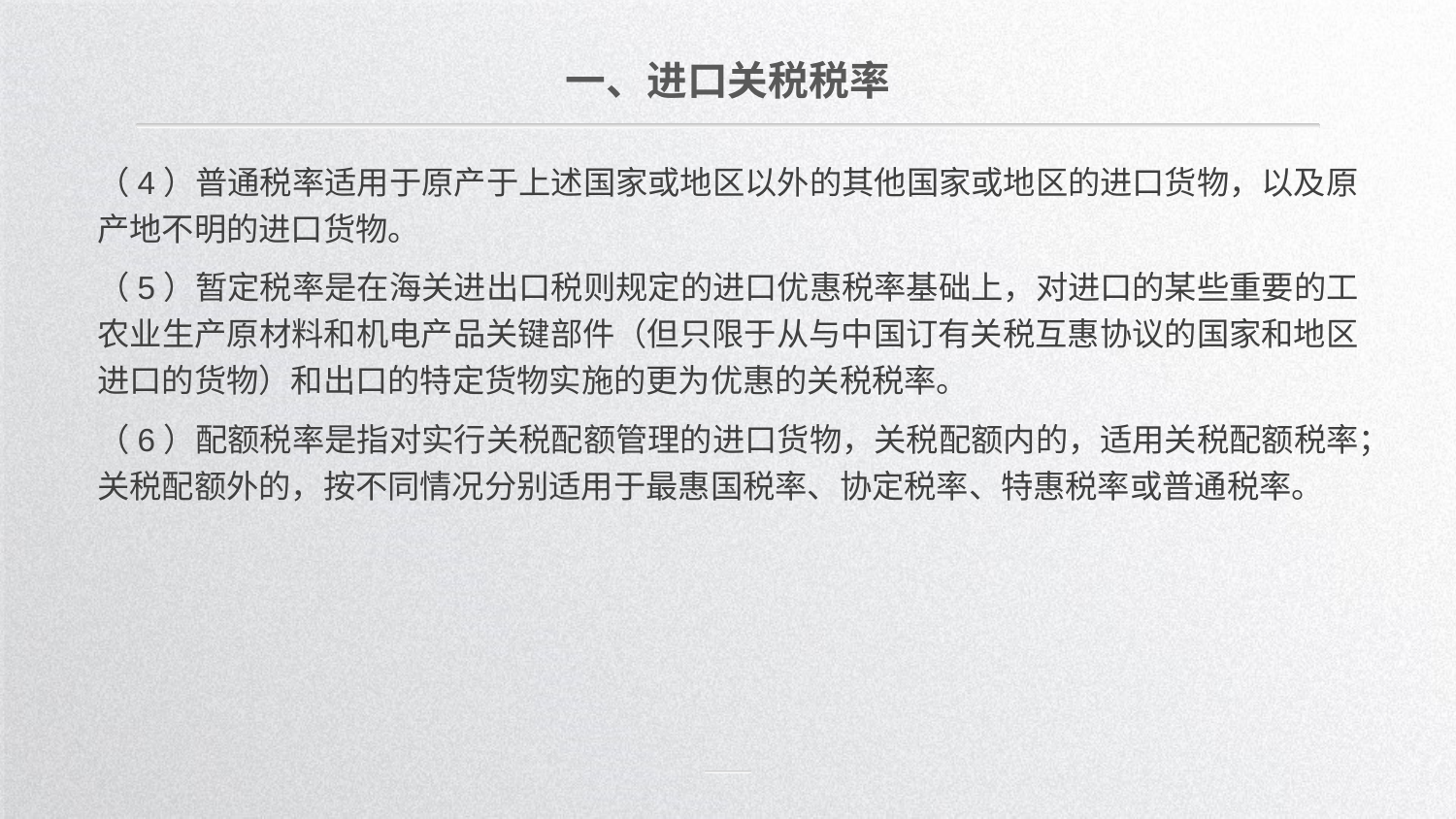

一、进口关税税率
（4）普通税率适用于原产于上述国家或地区以外的其他国家或地区的进口货物，以及原产地不明的进口货物。
（5）暂定税率是在海关进出口税则规定的进口优惠税率基础上，对进口的某些重要的工农业生产原材料和机电产品关键部件（但只限于从与中国订有关税互惠协议的国家和地区进口的货物）和出口的特定货物实施的更为优惠的关税税率。
（6）配额税率是指对实行关税配额管理的进口货物，关税配额内的，适用关税配额税率；关税配额外的，按不同情况分别适用于最惠国税率、协定税率、特惠税率或普通税率。